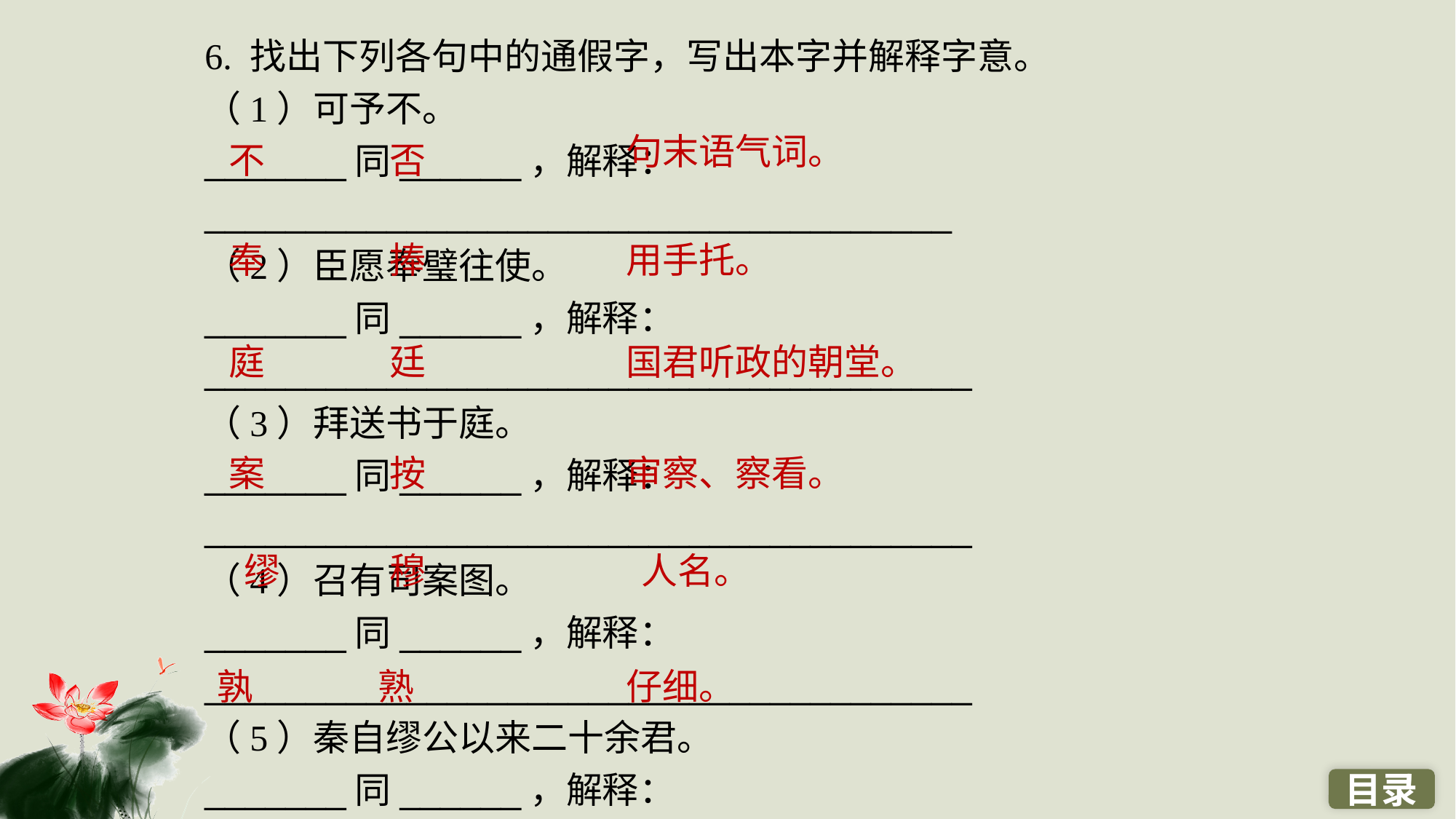

6. 找出下列各句中的通假字，写出本字并解释字意。
（1）可予不。
_______同______，解释：_____________________________________
（2）臣愿奉璧往使。
_______同______，解释：______________________________________
（3）拜送书于庭。
_______同______，解释：______________________________________
（4）召有司案图。
_______同______，解释：______________________________________
（5）秦自缪公以来二十余君。
_______同______，解释：______________________________________
（6）唯大王与群臣孰计议之。
_______同______，解释：_____________________________________
句末语气词。
不
否
奉
捧
用手托。
庭
廷
国君听政的朝堂。
案
按
审察、察看。
缪
穆
人名。
孰
熟
仔细。